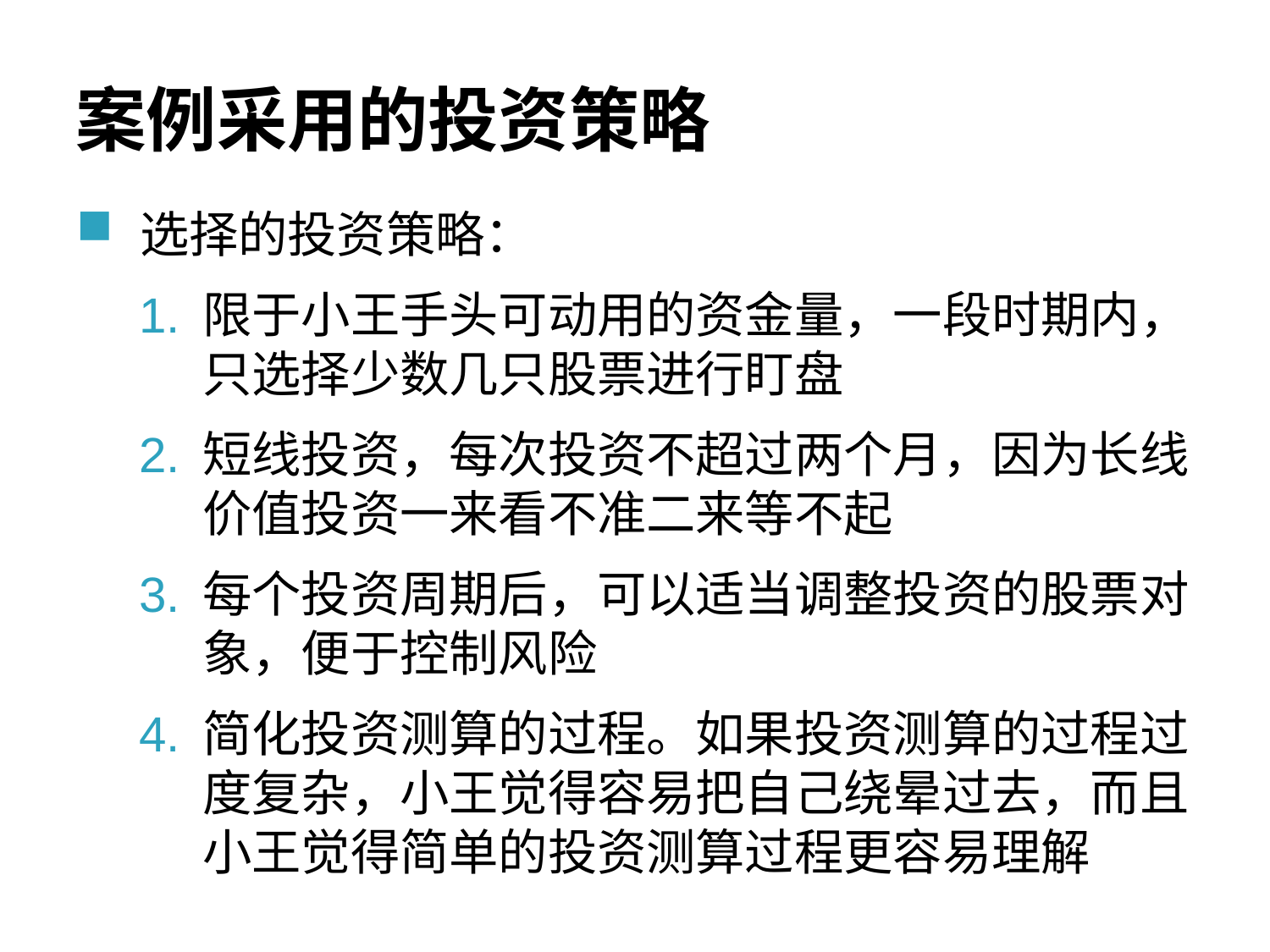

# 案例采用的投资策略
选择的投资策略：
限于小王手头可动用的资金量，一段时期内，只选择少数几只股票进行盯盘
短线投资，每次投资不超过两个月，因为长线价值投资一来看不准二来等不起
每个投资周期后，可以适当调整投资的股票对象，便于控制风险
简化投资测算的过程。如果投资测算的过程过度复杂，小王觉得容易把自己绕晕过去，而且小王觉得简单的投资测算过程更容易理解